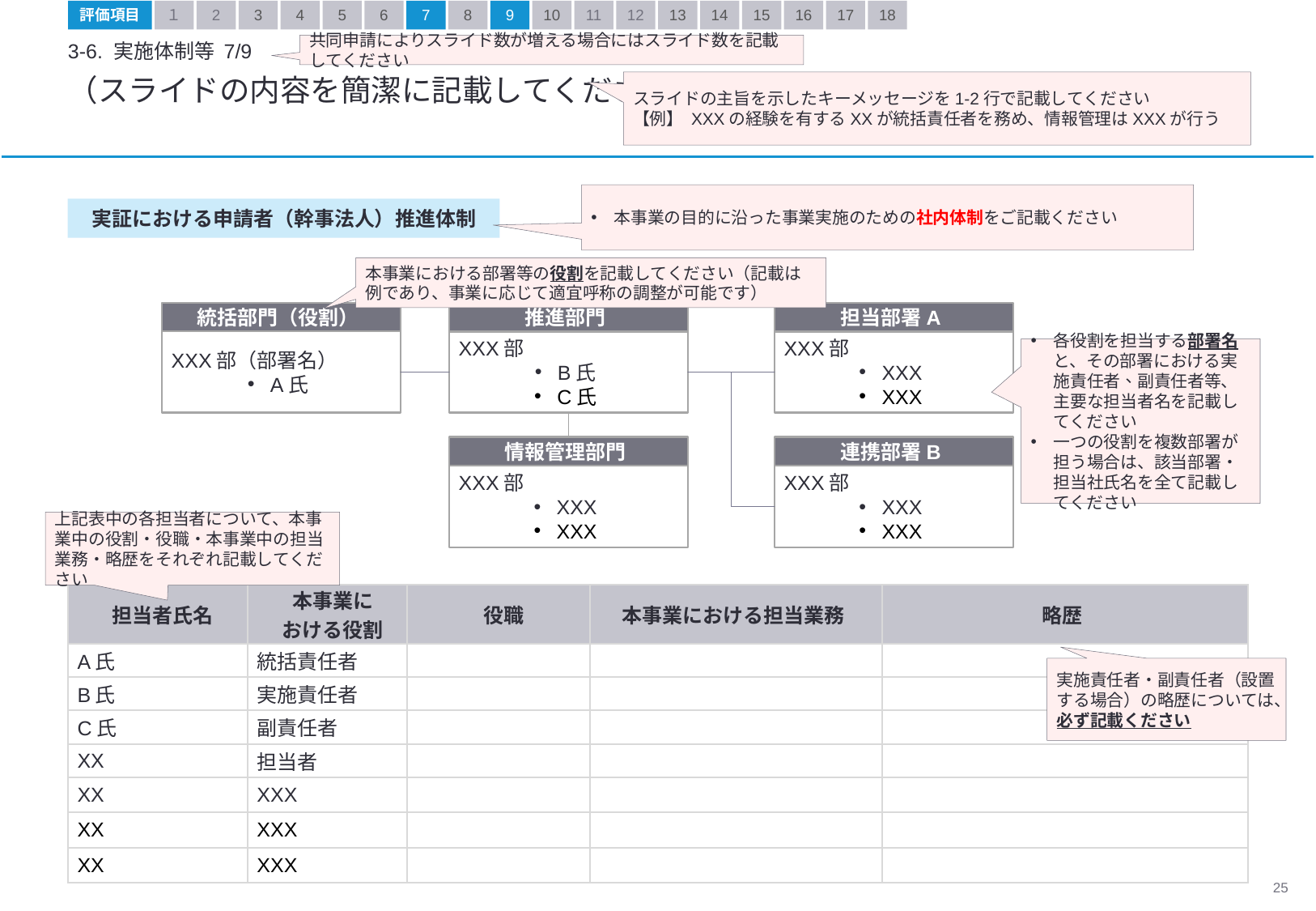

評価項目
１
2
3
4
5
6
7
8
9
10
11
12
13
14
15
16
17
18
3-6. 実施体制等 7/9
共同申請によりスライド数が増える場合にはスライド数を記載してください
（スライドの内容を簡潔に記載してください）
スライドの主旨を示したキーメッセージを1-2行で記載してください
【例】 XXXの経験を有するXXが統括責任者を務め、情報管理はXXXが行う
本事業の目的に沿った事業実施のための社内体制をご記載ください
実証における申請者（幹事法人）推進体制
本事業における部署等の役割を記載してください（記載は例であり、事業に応じて適宜呼称の調整が可能です）
統括部門（役割）
推進部門
担当部署A
XXX部（部署名）
A氏
XXX部
B氏
C氏
XXX部
XXX
XXX
各役割を担当する部署名と、その部署における実施責任者、副責任者等、主要な担当者名を記載してください
一つの役割を複数部署が担う場合は、該当部署・担当社氏名を全て記載してください
情報管理部門
連携部署B
XXX部
XXX
XXX
XXX部
XXX
XXX
上記表中の各担当者について、本事業中の役割・役職・本事業中の担当業務・略歴をそれぞれ記載してください
| 担当者氏名 | 本事業に おける役割 | 役職 | 本事業における担当業務 | 略歴 |
| --- | --- | --- | --- | --- |
| A氏 | 統括責任者 |  |  |  |
| B氏 | 実施責任者 |  |  |  |
| C氏 | 副責任者 |  |  |  |
| XX | 担当者 |  |  |  |
| XX | XXX |  |  |  |
| XX | XXX |  |  |  |
| XX | XXX |  |  |  |
実施責任者・副責任者（設置する場合）の略歴については、必ず記載ください